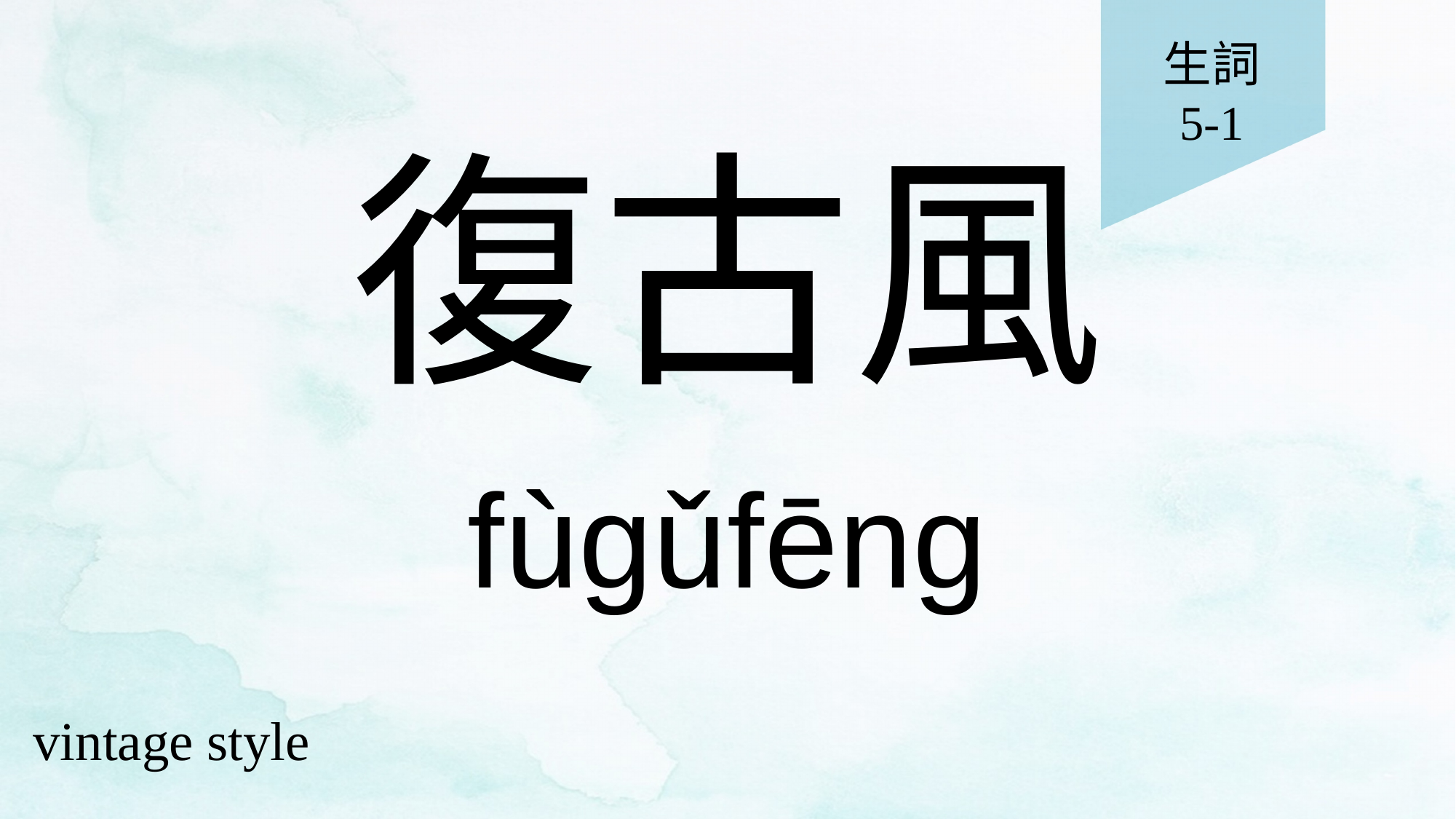

生詞
5-1
# 復古風
fùgǔfēng
vintage style